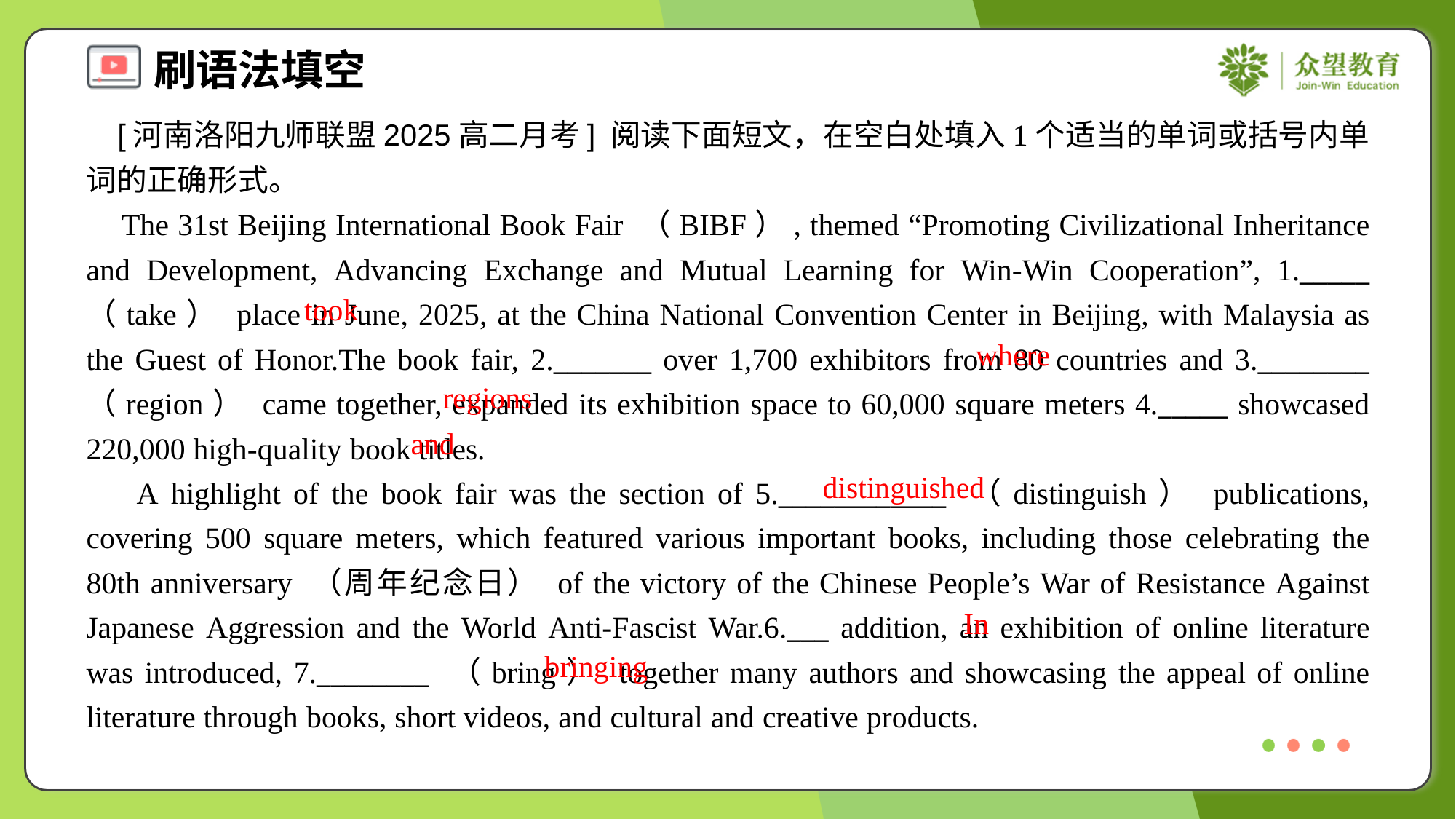

[河南洛阳九师联盟2025高二月考] 阅读下面短文，在空白处填入1个适当的单词或括号内单词的正确形式。
    The 31st Beijing International Book Fair （BIBF）, themed “Promoting Civilizational Inheritance and Development, Advancing Exchange and Mutual Learning for Win-Win Cooperation”, 1._____ （take） place in June, 2025, at the China National Convention Center in Beijing, with Malaysia as the Guest of Honor.The book fair, 2._______ over 1,700 exhibitors from 80 countries and 3.________ （region） came together, expanded its exhibition space to 60,000 square meters 4._____ showcased 220,000 high-quality book titles.
    A highlight of the book fair was the section of 5.____________ （distinguish） publications, covering 500 square meters, which featured various important books, including those celebrating the 80th anniversary （周年纪念日） of the victory of the Chinese People’s War of Resistance Against Japanese Aggression and the World Anti-Fascist War.6.___ addition, an exhibition of online literature was introduced, 7.________ （bring） together many authors and showcasing the appeal of online literature through books, short videos, and cultural and creative products.

took
where
regions
and
distinguished
In
bringing